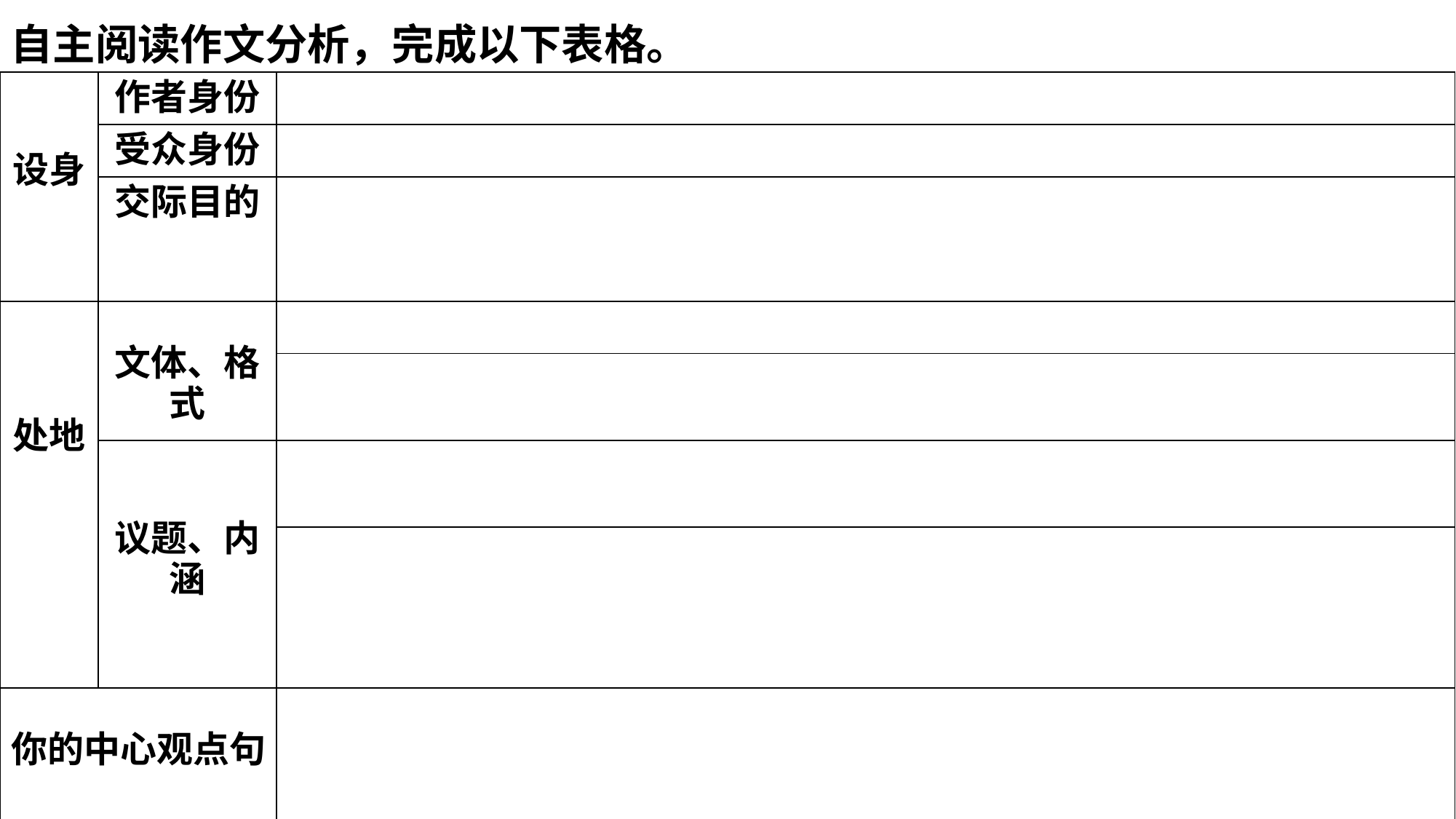

自主阅读作文分析，完成以下表格。
| 设身 | 作者身份 |  |
| --- | --- | --- |
|  | 受众身份 |  |
|  | 交际目的 |  |
| 处地 | 文体、格式 |  |
|  |  |  |
|  | 议题、内涵 |  |
|  |  |  |
| 你的中心观点句 |  |  |